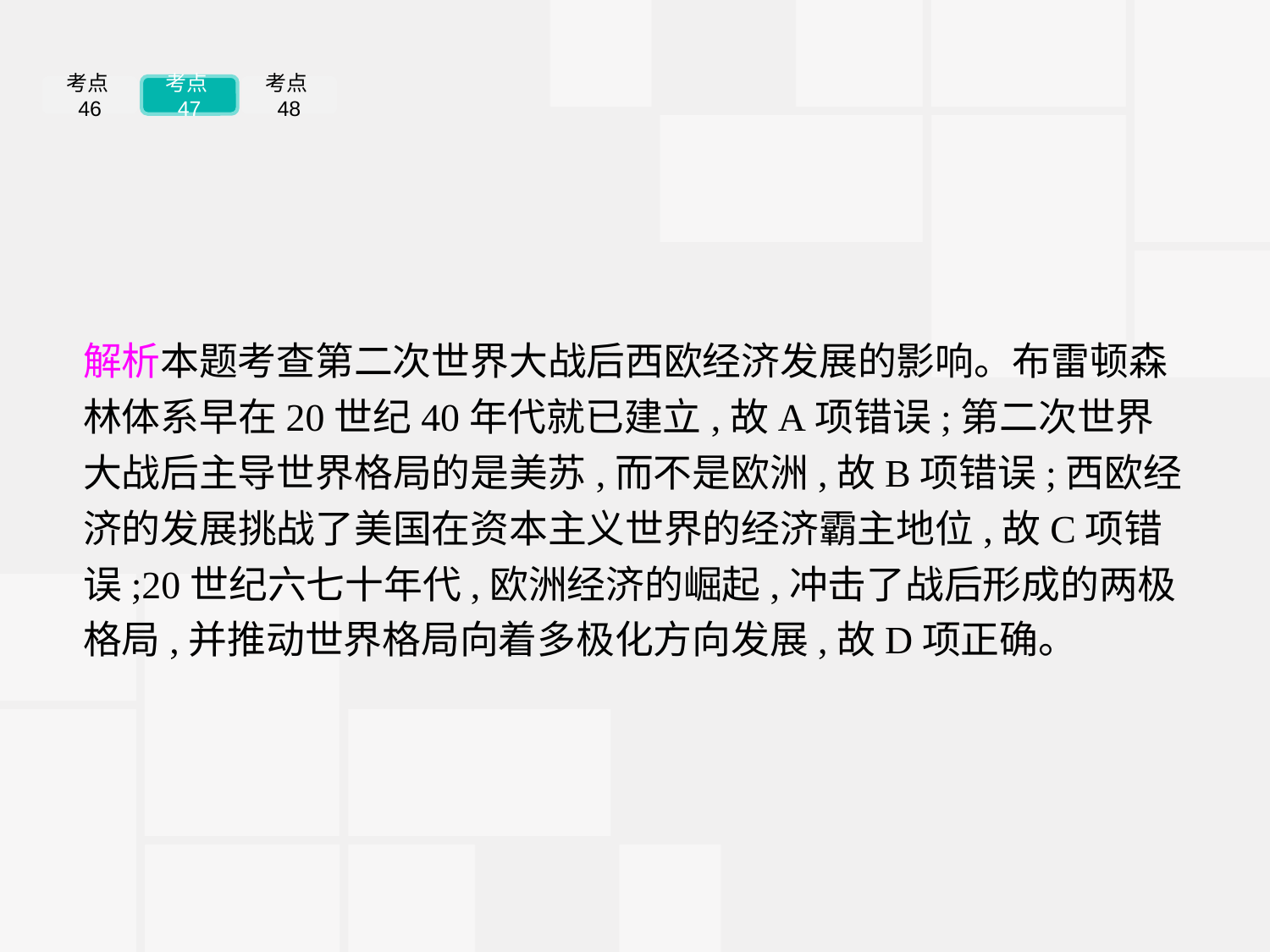

考点46
考点47
考点48
解析本题考查第二次世界大战后西欧经济发展的影响。布雷顿森林体系早在20世纪40年代就已建立,故A项错误;第二次世界大战后主导世界格局的是美苏,而不是欧洲,故B项错误;西欧经济的发展挑战了美国在资本主义世界的经济霸主地位,故C项错误;20世纪六七十年代,欧洲经济的崛起,冲击了战后形成的两极格局,并推动世界格局向着多极化方向发展,故D项正确。